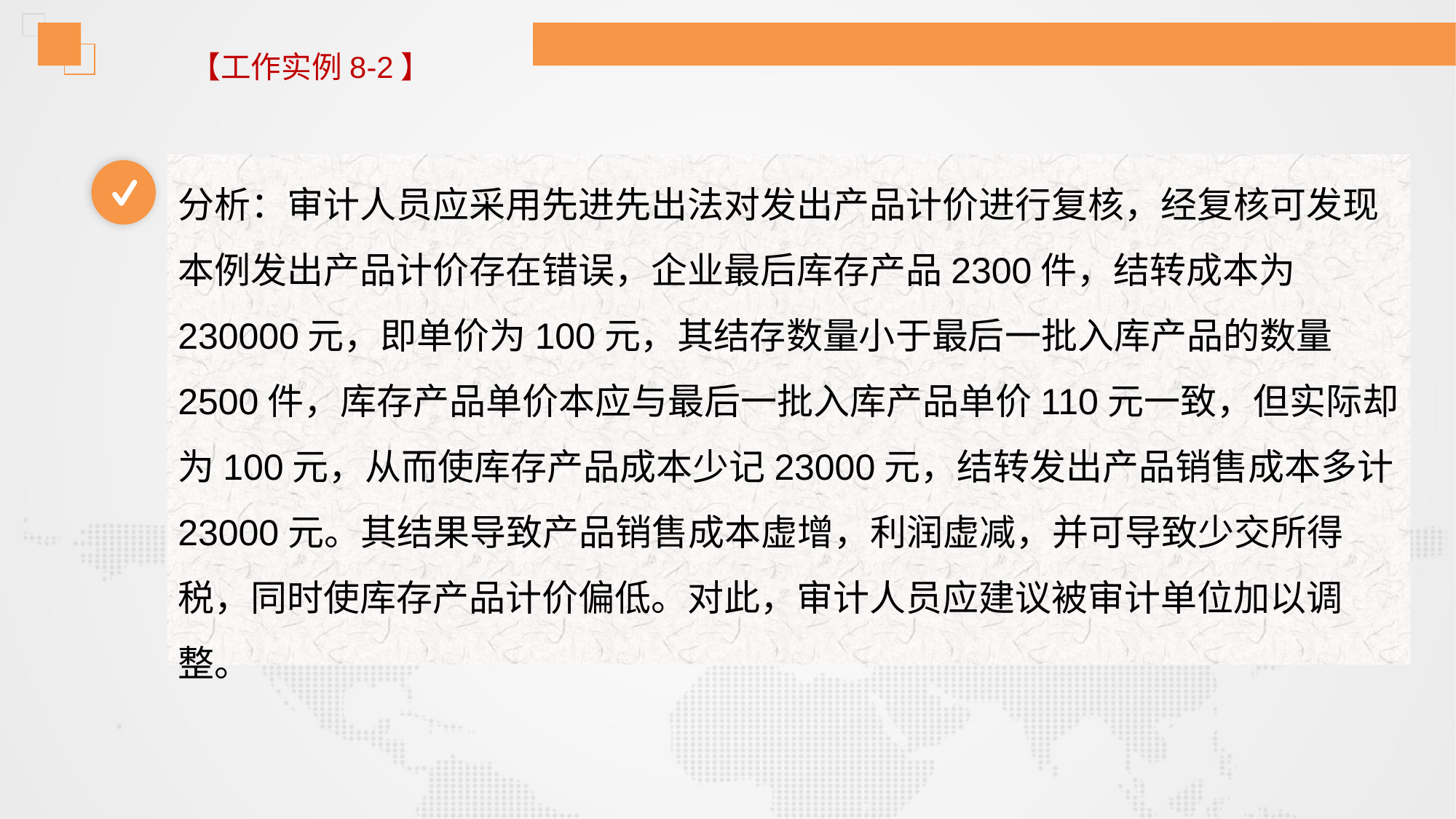

【工作实例8-2】

分析：审计人员应采用先进先出法对发出产品计价进行复核，经复核可发现本例发出产品计价存在错误，企业最后库存产品2300件，结转成本为230000元，即单价为100元，其结存数量小于最后一批入库产品的数量2500件，库存产品单价本应与最后一批入库产品单价110元一致，但实际却为100元，从而使库存产品成本少记23000元，结转发出产品销售成本多计23000元。其结果导致产品销售成本虚增，利润虚减，并可导致少交所得税，同时使库存产品计价偏低。对此，审计人员应建议被审计单位加以调整。